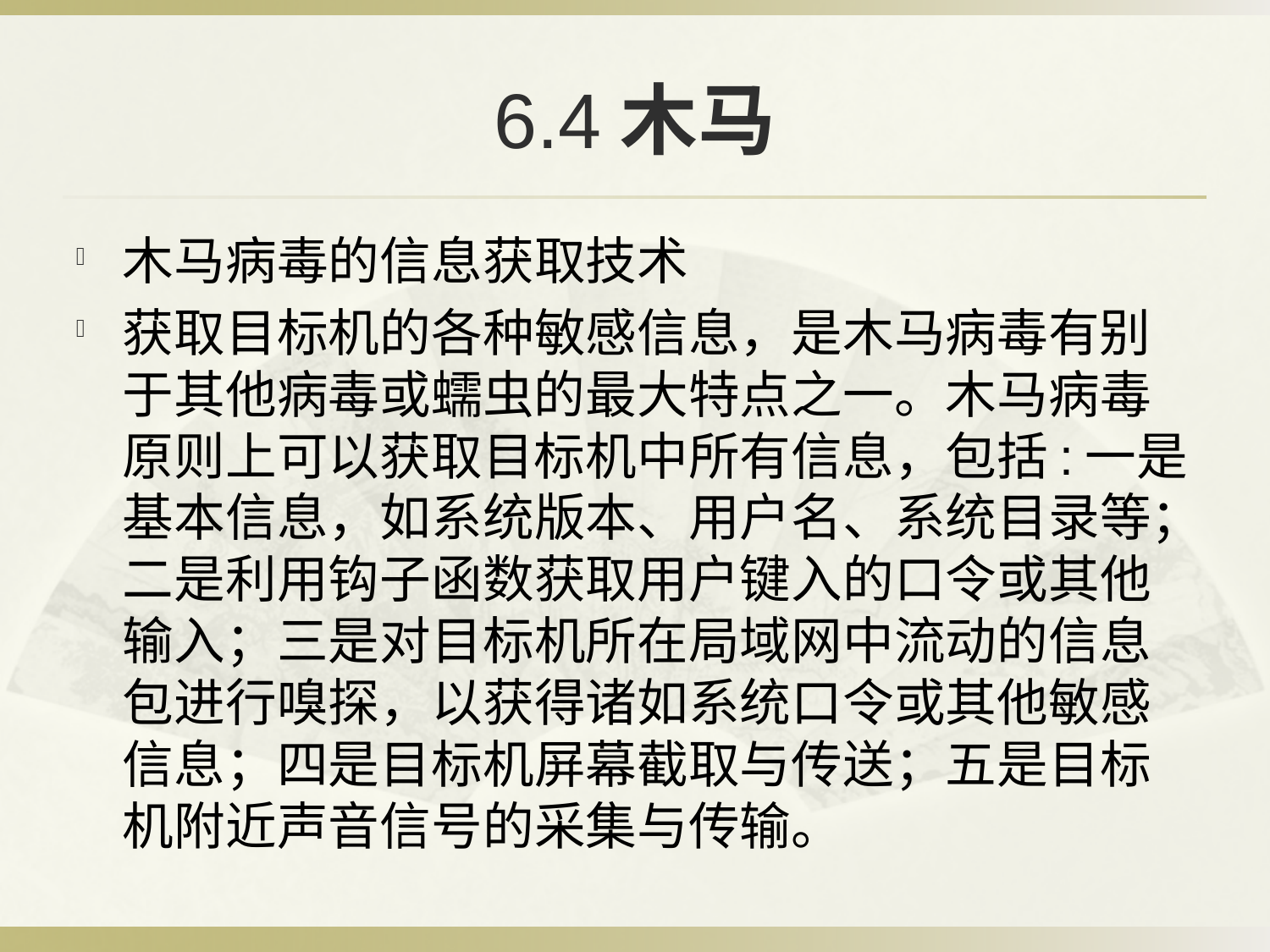

# 6.4木马
木马病毒的信息获取技术
获取目标机的各种敏感信息，是木马病毒有别于其他病毒或蠕虫的最大特点之一。木马病毒原则上可以获取目标机中所有信息，包括:一是基本信息，如系统版本、用户名、系统目录等；二是利用钩子函数获取用户键入的口令或其他输入；三是对目标机所在局域网中流动的信息包进行嗅探，以获得诸如系统口令或其他敏感信息；四是目标机屏幕截取与传送；五是目标机附近声音信号的采集与传输。